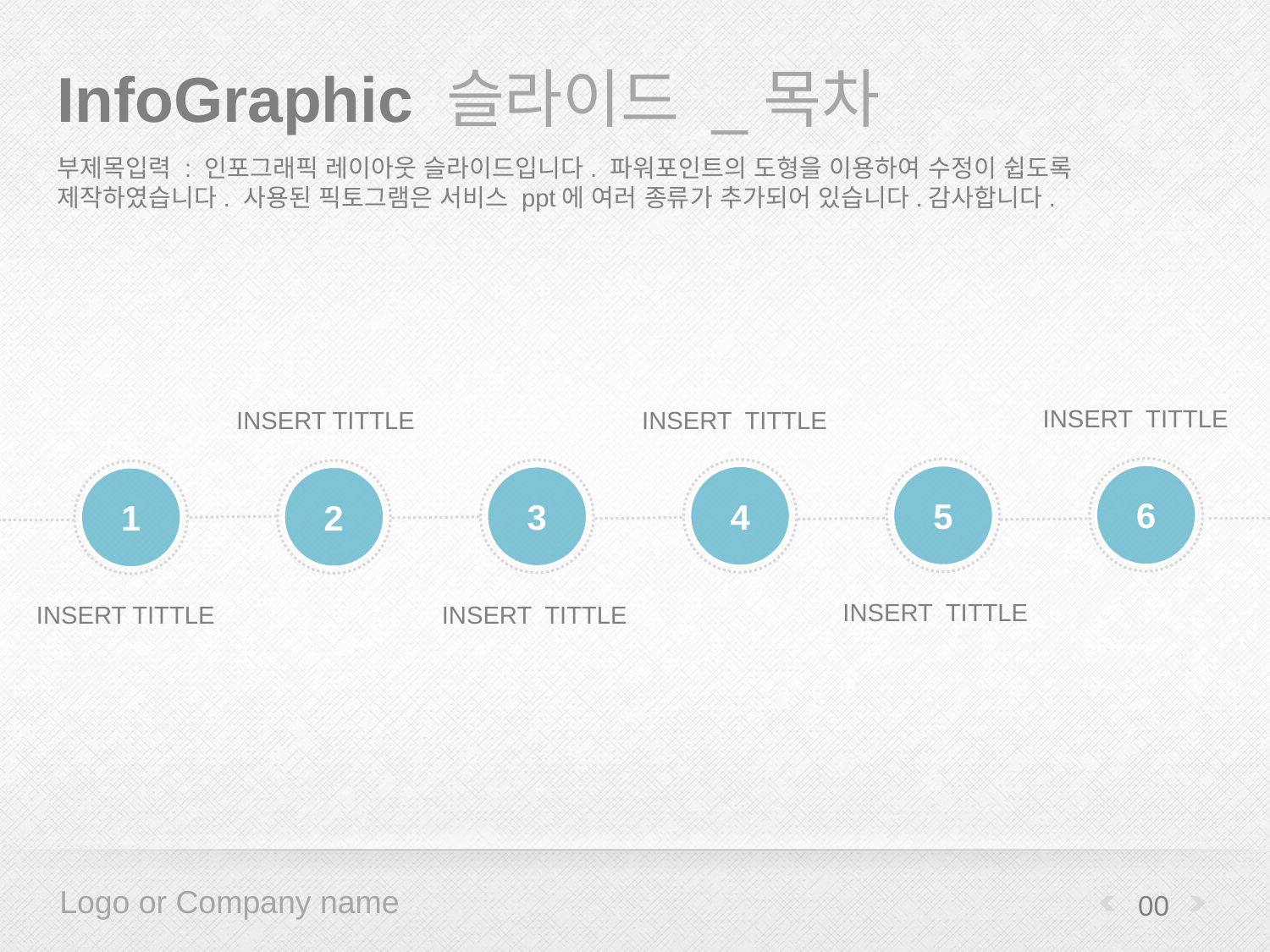

# InfoGraphic 슬라이드 _목차
부제목입력 : 인포그래픽 레이아웃 슬라이드입니다. 파워포인트의 도형을 이용하여 수정이 쉽도록 제작하였습니다. 사용된 픽토그램은 서비스 ppt에 여러 종류가 추가되어 있습니다.감사합니다.
INSERT  TITTLE
INSERT  TITTLE
INSERT TITTLE

6
5
4
3
2
1
INSERT  TITTLE
INSERT  TITTLE
INSERT TITTLE
00